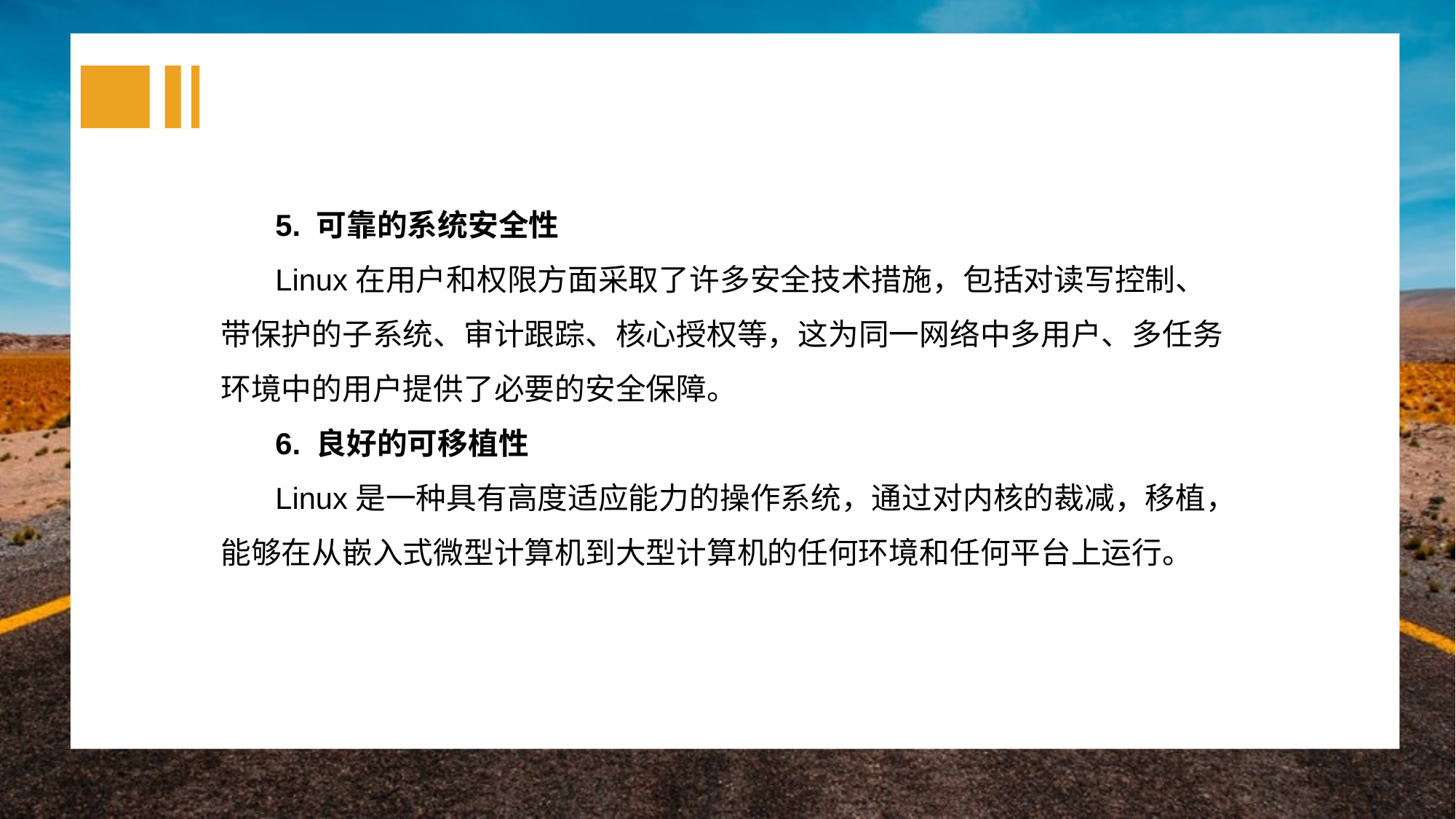

5. 可靠的系统安全性
Linux在用户和权限方面采取了许多安全技术措施，包括对读写控制、带保护的子系统、审计跟踪、核心授权等，这为同一网络中多用户、多任务环境中的用户提供了必要的安全保障。
6. 良好的可移植性
Linux是一种具有高度适应能力的操作系统，通过对内核的裁减，移植，能够在从嵌入式微型计算机到大型计算机的任何环境和任何平台上运行。